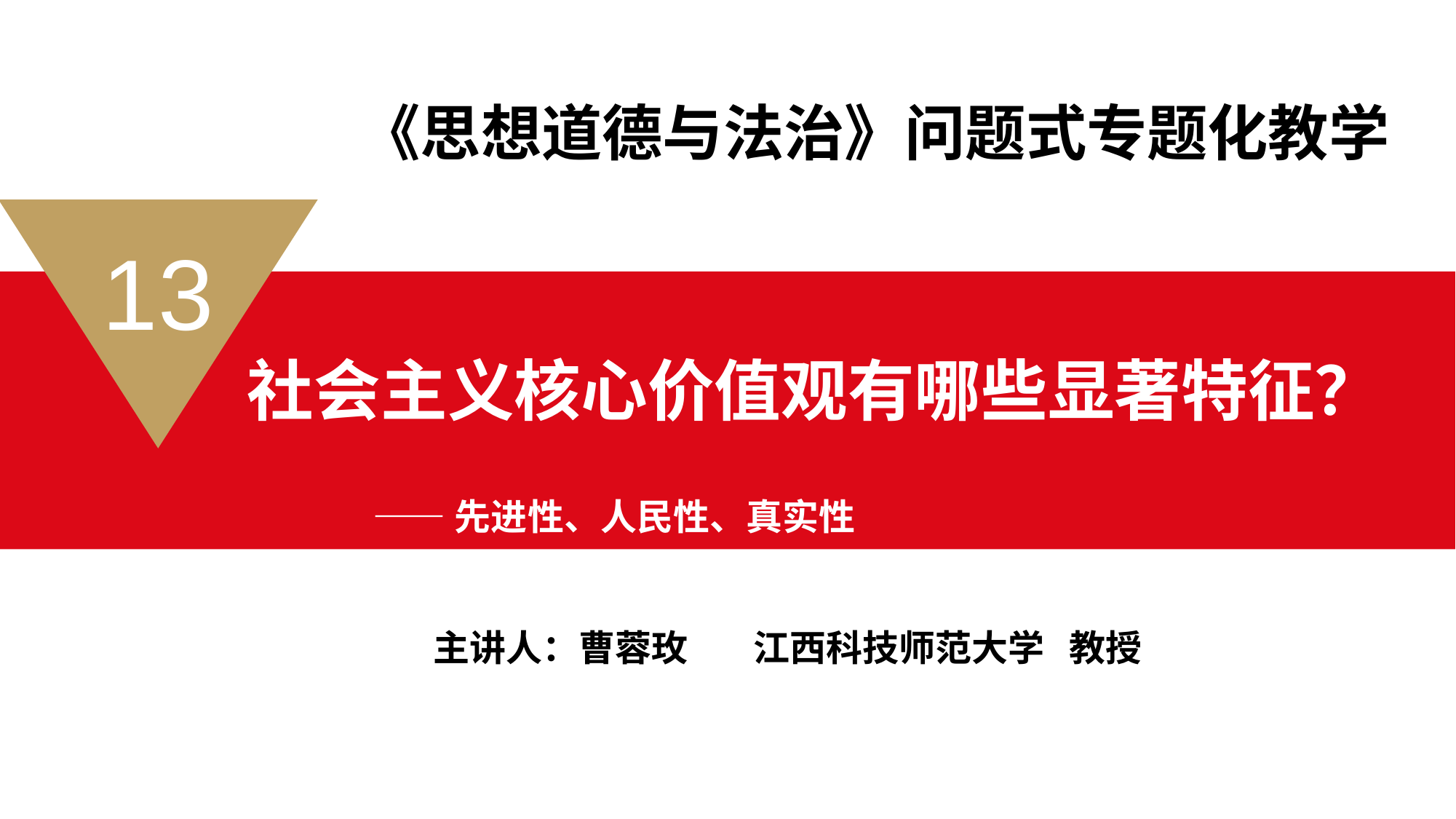

《思想道德与法治》问题式专题化教学
13

社会主义核心价值观有哪些显著特征？

——先进性、人民性、真实性
主讲人：曹蓉玫        江西科技师范大学   教授